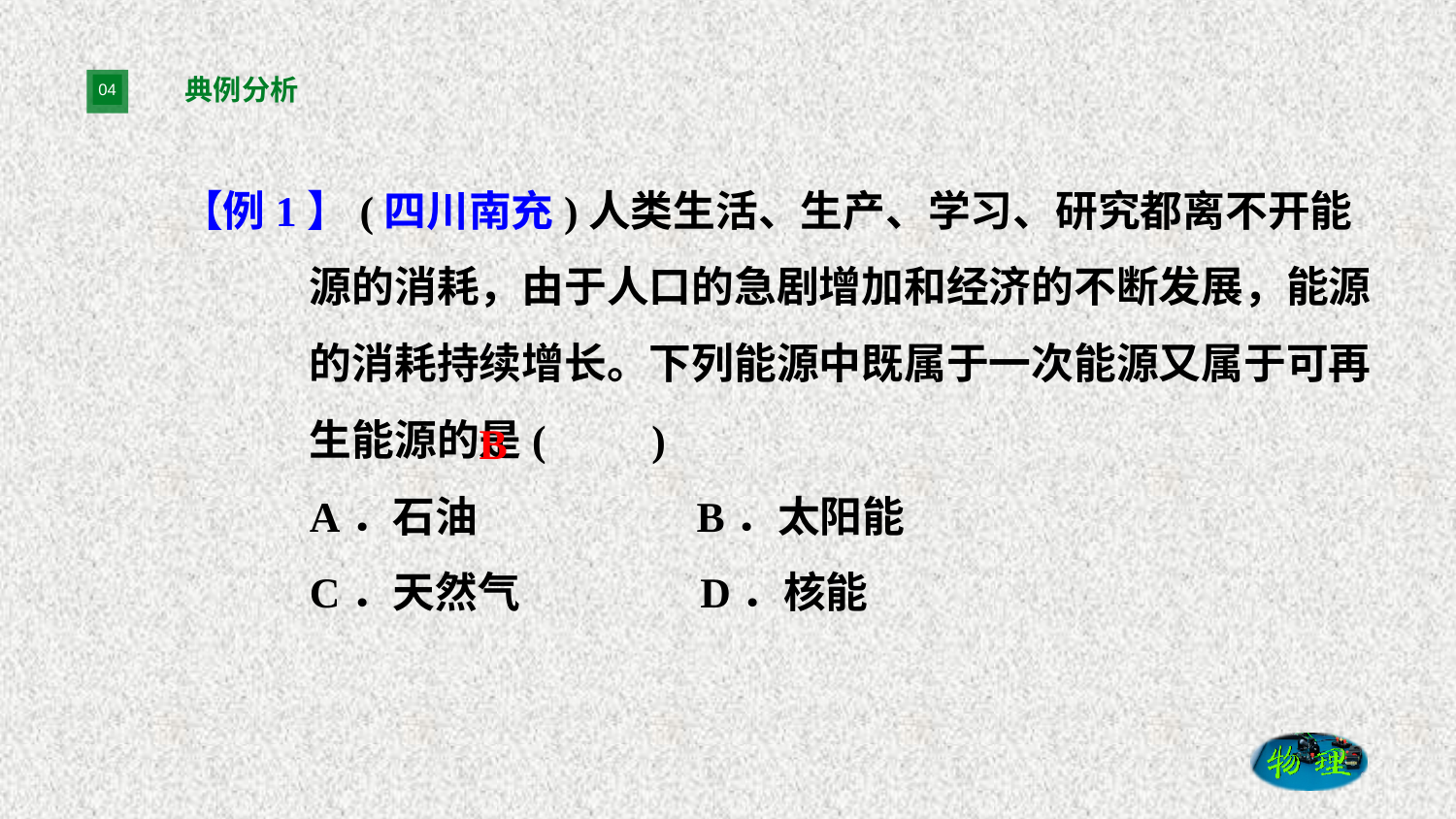

# 典例分析
【例1】(四川南充)人类生活、生产、学习、研究都离不开能源的消耗，由于人口的急剧增加和经济的不断发展，能源的消耗持续增长。下列能源中既属于一次能源又属于可再生能源的是(　　)
A．石油　    　　　B．太阳能
C．天然气　　　　D．核能
B